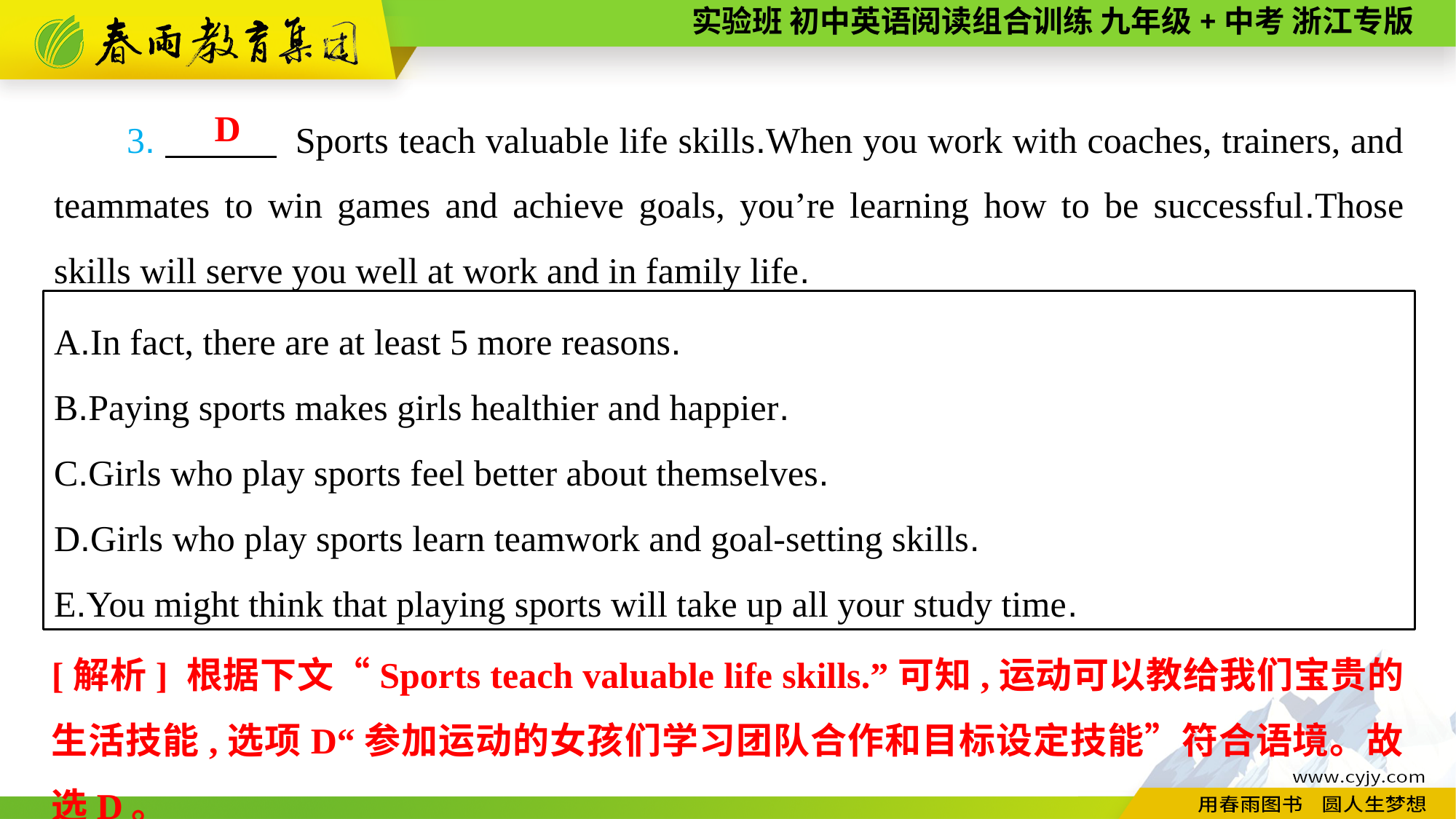

3.　　　 Sports teach valuable life skills.When you work with coaches, trainers, and teammates to win games and achieve goals, you’re learning how to be successful.Those skills will serve you well at work and in family life.
D
A.In fact, there are at least 5 more reasons.
B.Paying sports makes girls healthier and happier.
C.Girls who play sports feel better about themselves.
D.Girls who play sports learn teamwork and goal-setting skills.
E.You might think that playing sports will take up all your study time.
[解析] 根据下文“Sports teach valuable life skills.”可知,运动可以教给我们宝贵的生活技能,选项D“参加运动的女孩们学习团队合作和目标设定技能”符合语境。故选D。